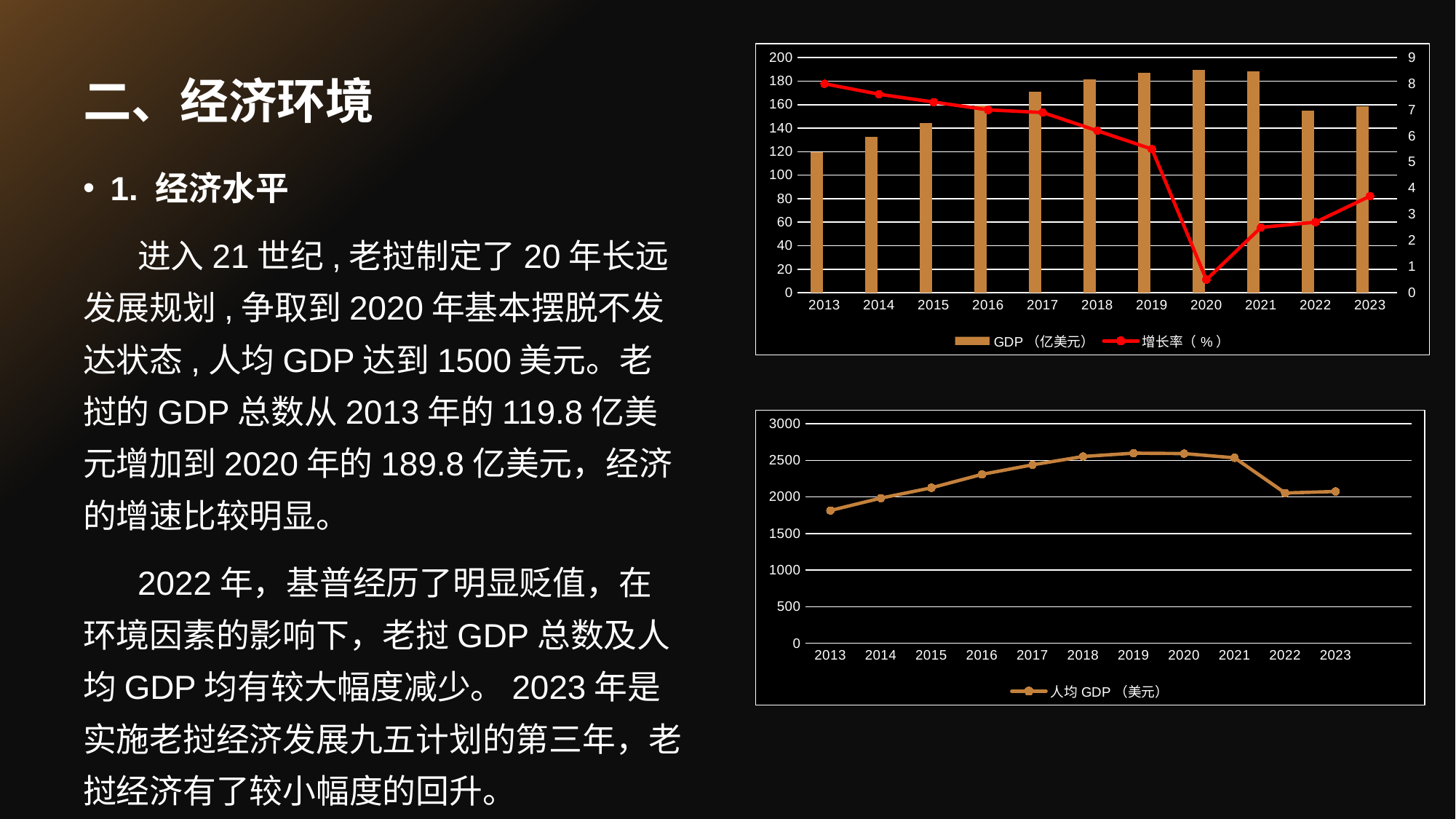

# 二、经济环境

### Chart

| Category | GDP（亿美元） | 列1 | 增长率（%） |
|---|---|---|---|
| 2013 | 119.8 | None | 8.0 |
| 2014 | 132.8 | None | 7.6 |
| 2015 | 144.3 | None | 7.3 |
| 2016 | 159.1 | None | 7.0 |
| 2017 | 170.7 | None | 6.9 |
| 2018 | 181.4 | None | 6.2 |
| 2019 | 187.4 | None | 5.5 |
| 2020 | 189.8 | None | 0.5 |
| 2021 | 188.3 | None | 2.5 |
| 2022 | 154.7 | None | 2.7 |
| 2023 | 158.4 | None | 3.7 |
1. 经济水平
进入21世纪,老挝制定了20年长远发展规划,争取到2020年基本摆脱不发达状态,人均GDP达到1500美元。老挝的GDP总数从2013年的119.8亿美元增加到2020年的189.8亿美元，经济的增速比较明显。
2022年，基普经历了明显贬值，在环境因素的影响下，老挝GDP总数及人均GDP均有较大幅度减少。2023年是实施老挝经济发展九五计划的第三年，老挝经济有了较小幅度的回升。

### Chart

| Category | 人均GDP（美元） | 列1 | 列2 |
|---|---|---|---|
| 2013 | 1815.4 | None | None |
| 2014 | 1984.5 | None | None |
| 2015 | 2125.5 | None | None |
| 2016 | 2309.0 | None | None |
| 2017 | 2439.5 | None | None |
| 2018 | 2553.4 | None | None |
| 2019 | 2598.5 | None | None |
| 2020 | 2593.4 | None | None |
| 2021 | 2535.6 | None | None |
| 2022 | 2054.4 | None | None |
| 2023 | 2075.4 | None | None |
|  | None | None | None |